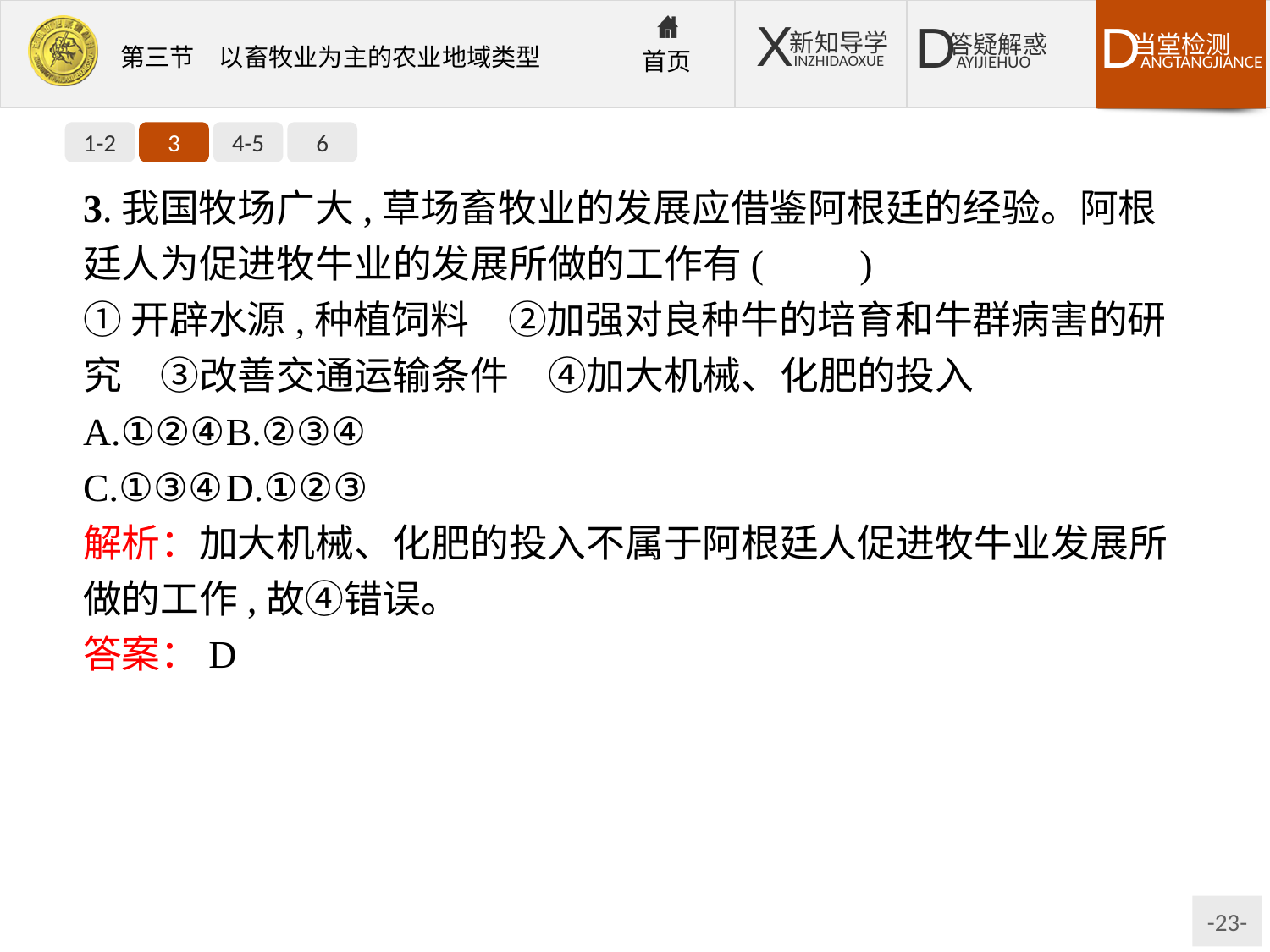

1-2
3
4-5
6
3.我国牧场广大,草场畜牧业的发展应借鉴阿根廷的经验。阿根廷人为促进牧牛业的发展所做的工作有(　　)
①开辟水源,种植饲料　②加强对良种牛的培育和牛群病害的研究　③改善交通运输条件　④加大机械、化肥的投入
A.①②④	B.②③④
C.①③④	D.①②③
解析：加大机械、化肥的投入不属于阿根廷人促进牧牛业发展所做的工作,故④错误。
答案：D